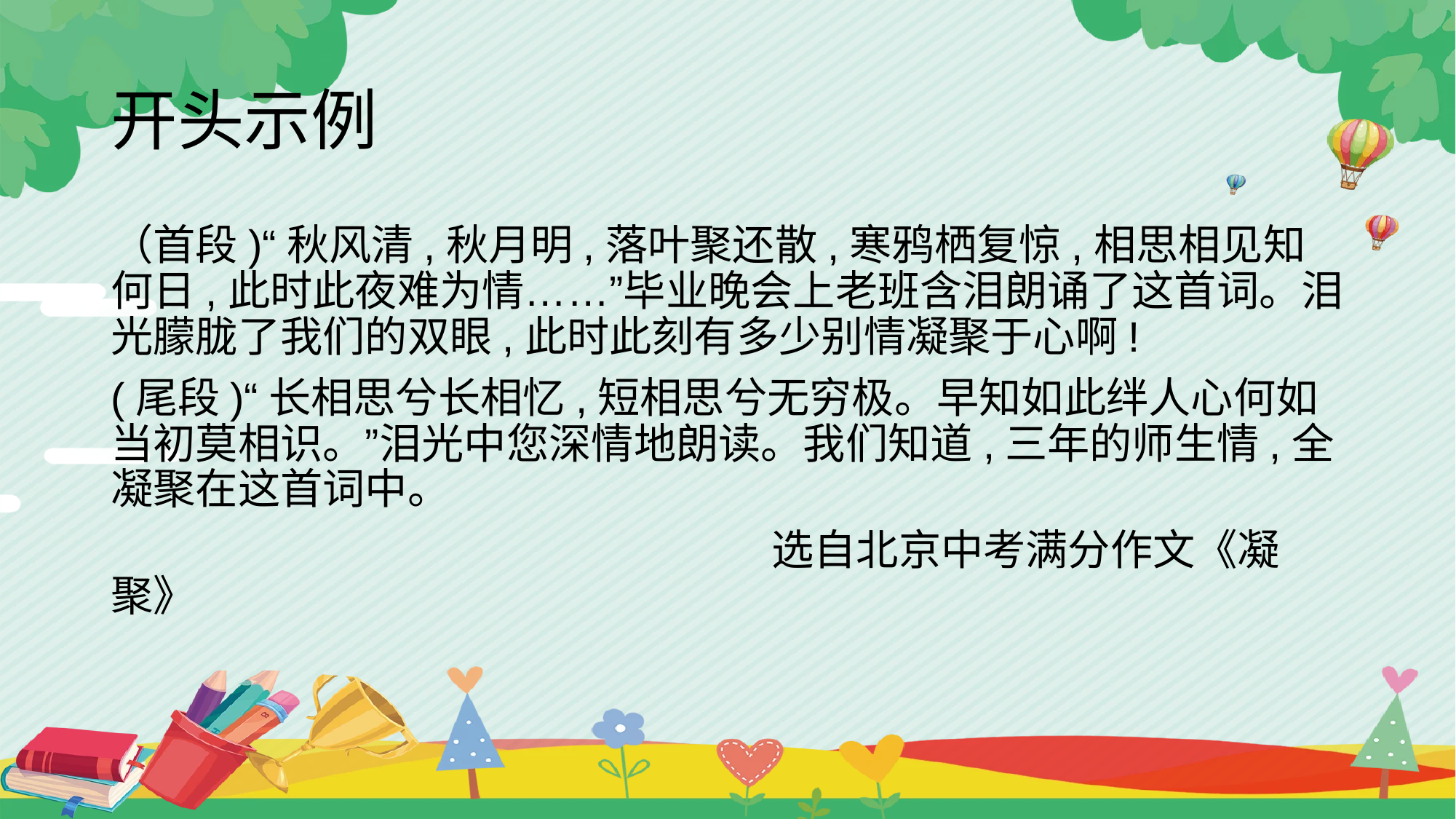

# 开头示例
（首段)“秋风清,秋月明,落叶聚还散,寒鸦栖复惊,相思相见知何日,此时此夜难为情……”毕业晚会上老班含泪朗诵了这首词。泪光朦胧了我们的双眼,此时此刻有多少别情凝聚于心啊!
(尾段)“长相思兮长相忆,短相思兮无穷极。早知如此绊人心何如当初莫相识。”泪光中您深情地朗读。我们知道,三年的师生情,全凝聚在这首词中。
                                                       选自北京中考满分作文《凝聚》